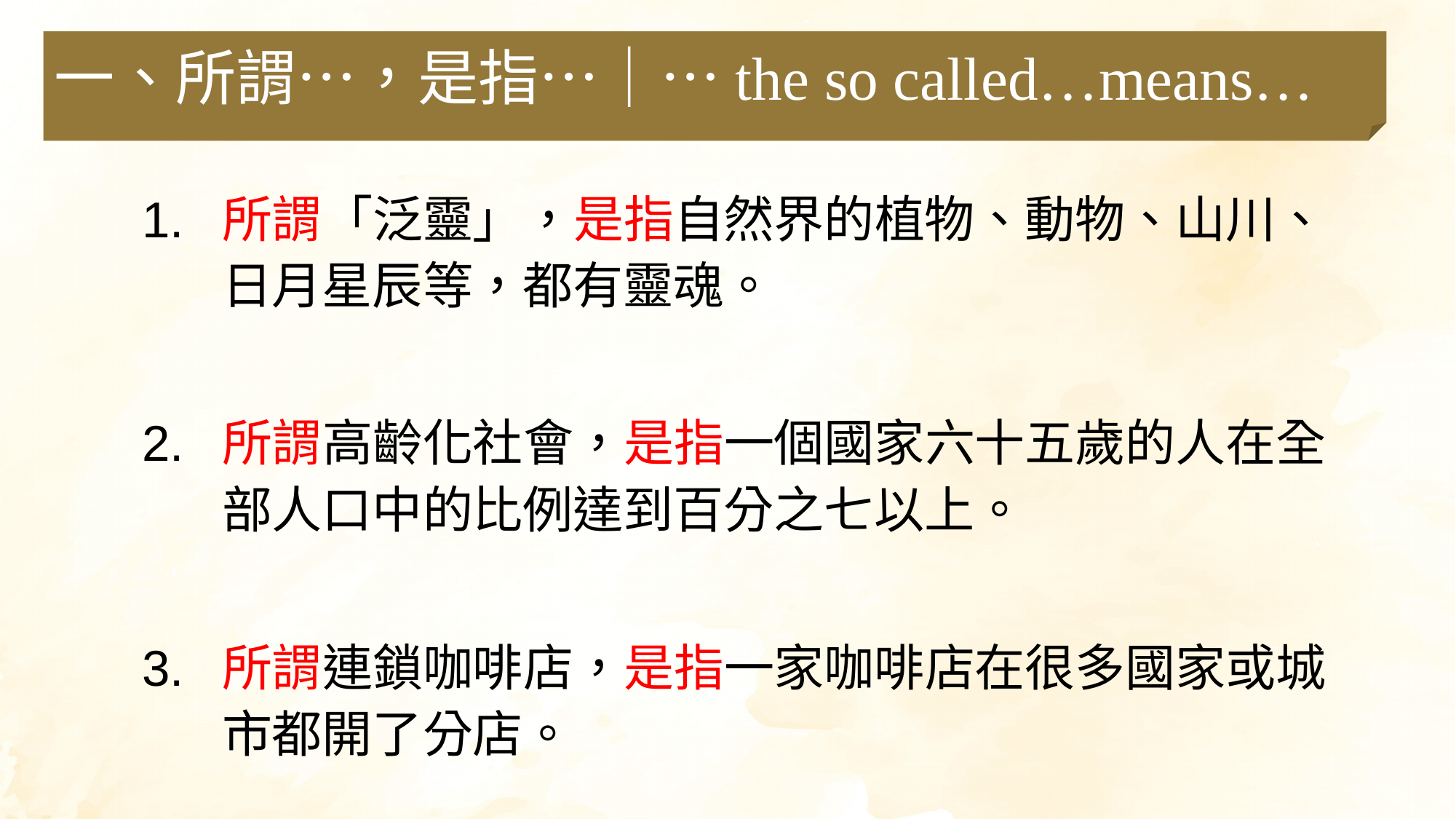

一、所謂…，是指…｜…the so called…means…
所謂「泛靈」，是指自然界的植物、動物、山川、日月星辰等，都有靈魂。

所謂高齡化社會，是指一個國家六十五歲的人在全部人口中的比例達到百分之七以上。

所謂連鎖咖啡店，是指一家咖啡店在很多國家或城市都開了分店。